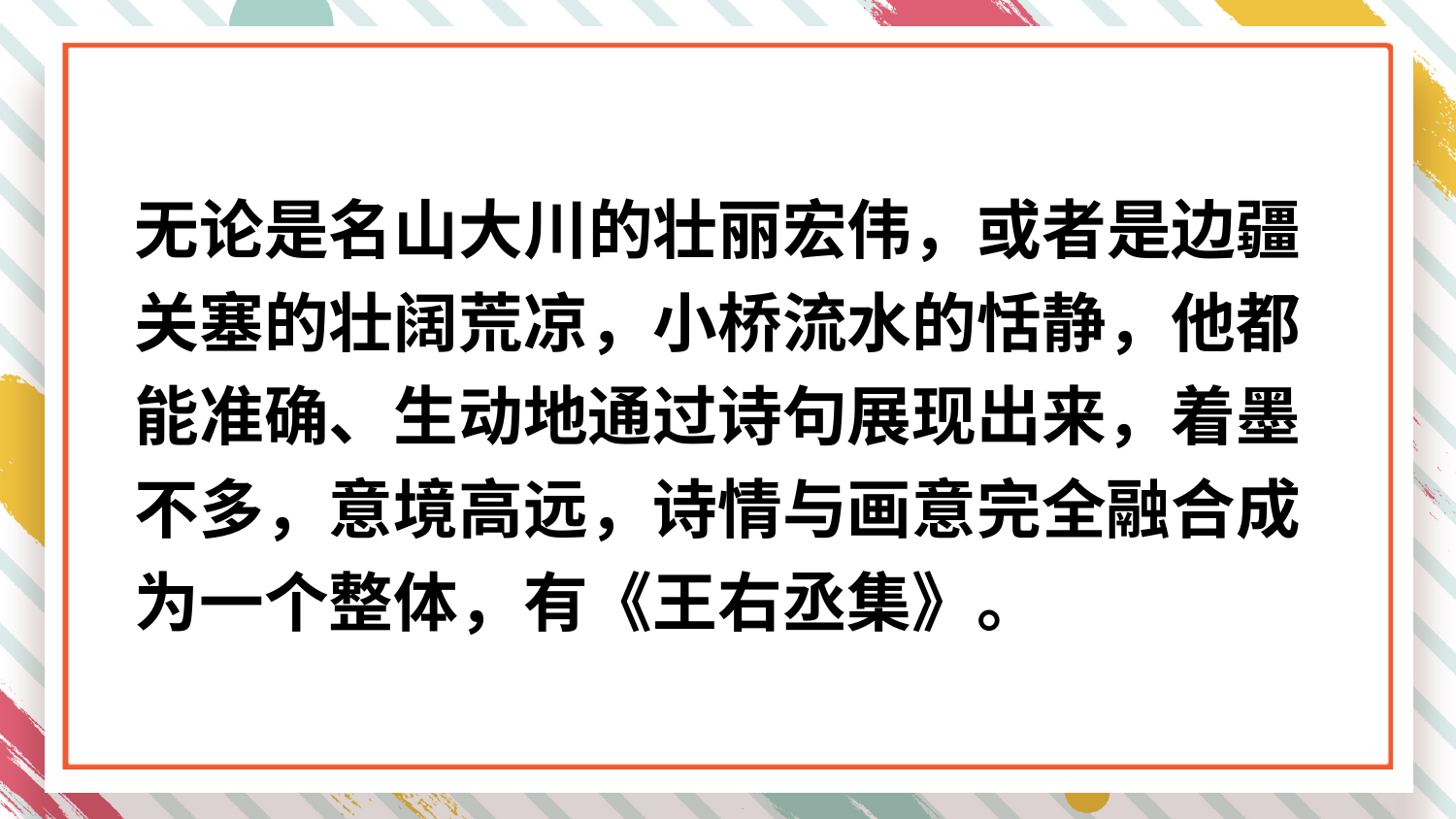

无论是名山大川的壮丽宏伟，或者是边疆关塞的壮阔荒凉，小桥流水的恬静，他都能准确、生动地通过诗句展现出来，着墨不多，意境高远，诗情与画意完全融合成为一个整体，有《王右丞集》。